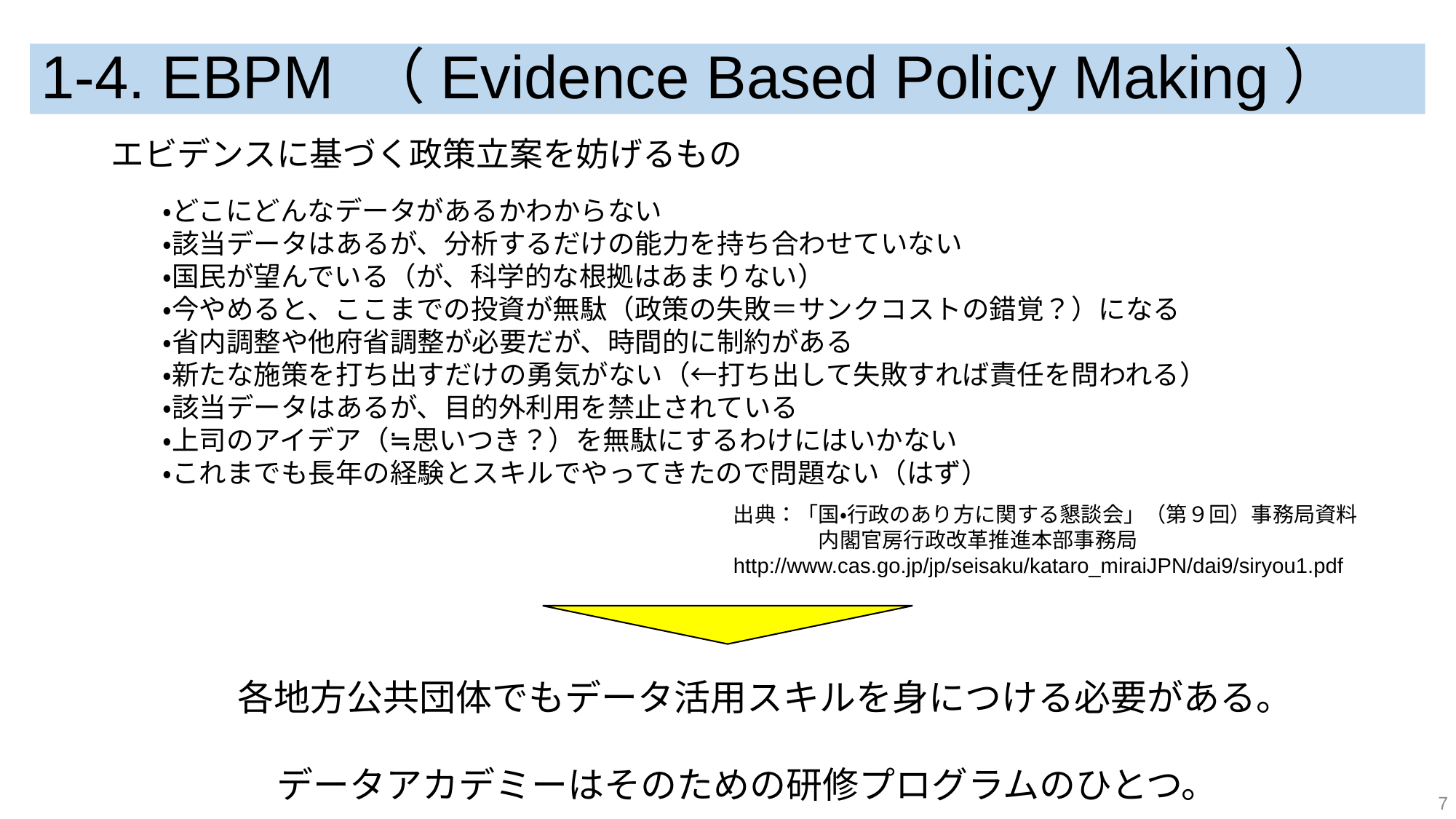

# 1-4. EBPM （Evidence Based Policy Making）
エビデンスに基づく政策立案を妨げるもの

・どこにどんなデータがあるかわからない
・該当データはあるが、分析するだけの能力を持ち合わせていない
・国民が望んでいる（が、科学的な根拠はあまりない）
・今やめると、ここまでの投資が無駄（政策の失敗＝サンクコストの錯覚？）になる
・省内調整や他府省調整が必要だが、時間的に制約がある
・新たな施策を打ち出すだけの勇気がない（←打ち出して失敗すれば責任を問われる）
・該当データはあるが、目的外利用を禁止されている
・上司のアイデア（≒思いつき？）を無駄にするわけにはいかない
・これまでも長年の経験とスキルでやってきたので問題ない（はず）
出典：「国・行政のあり方に関する懇談会」（第９回）事務局資料
　　　　内閣官房行政改革推進本部事務局
http://www.cas.go.jp/jp/seisaku/kataro_miraiJPN/dai9/siryou1.pdf

各地方公共団体でもデータ活用スキルを身につける必要がある。
データアカデミーはそのための研修プログラムのひとつ。
7